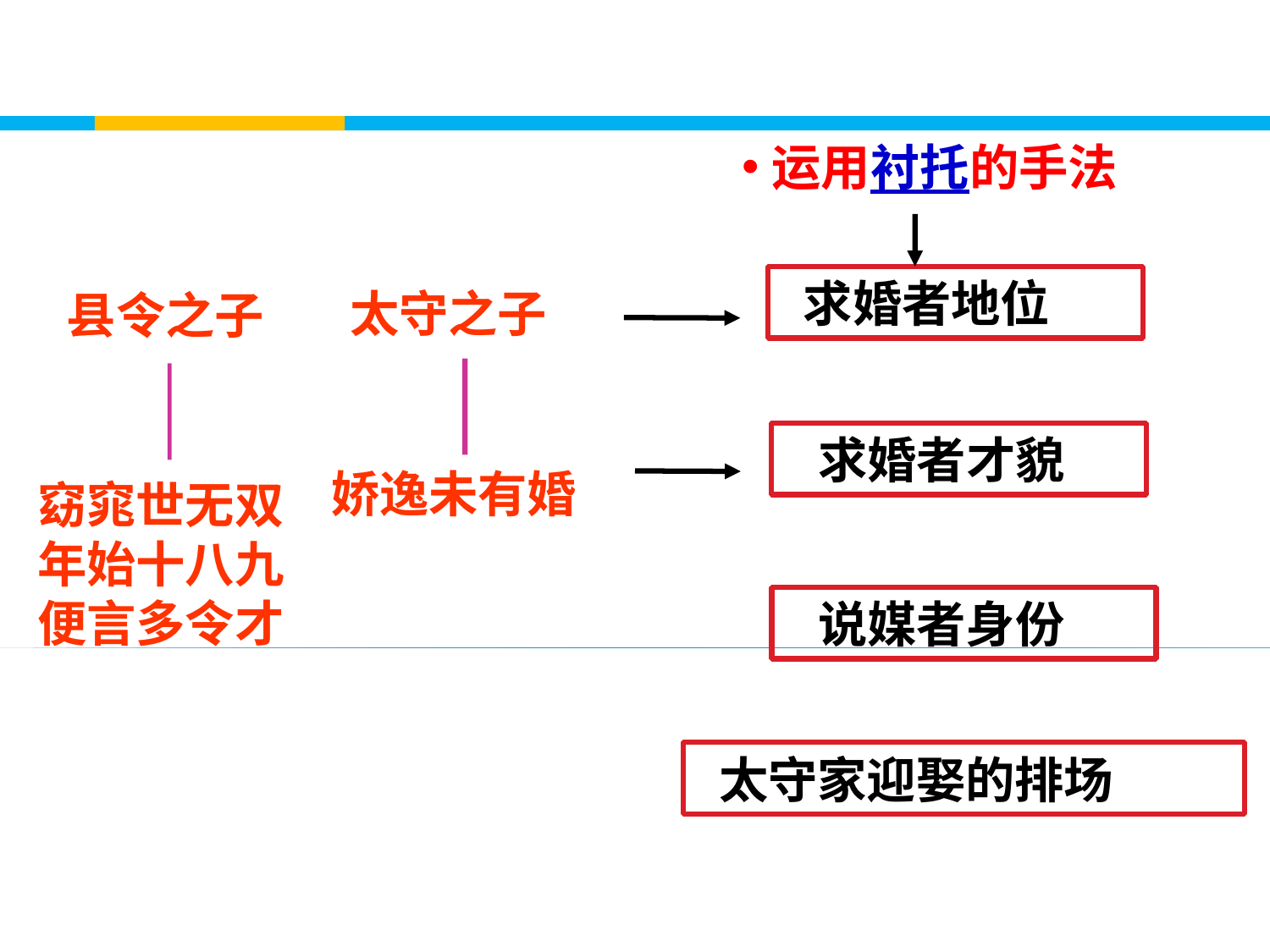

运用衬托的手法

 求婚者地位
太守之子
县令之子

  求婚者才貌
娇逸未有婚
窈窕世无双 年始十八九便言多令才

  说媒者身份
 太守家迎娶的排场